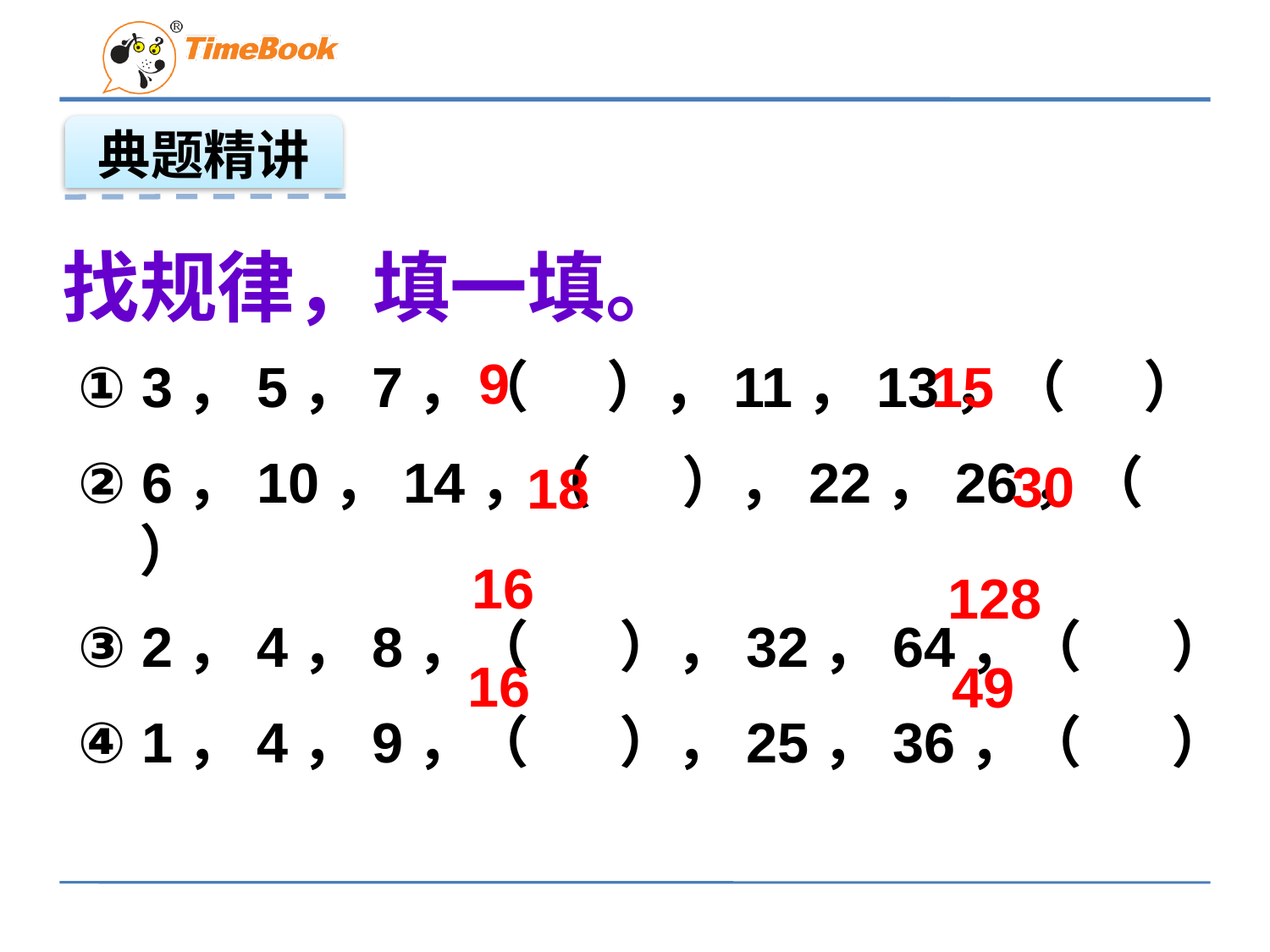

典题精讲
找规律，填一填。
  9
 3，5，7，（      ），11，13，（      ）
 6，10，14，（       ），22，26，（       ）
 2，4，8，（       ），32，64，（       ）
 1，4，9，（       ），25，36，（       ）
15
30
18
16
128
16
49